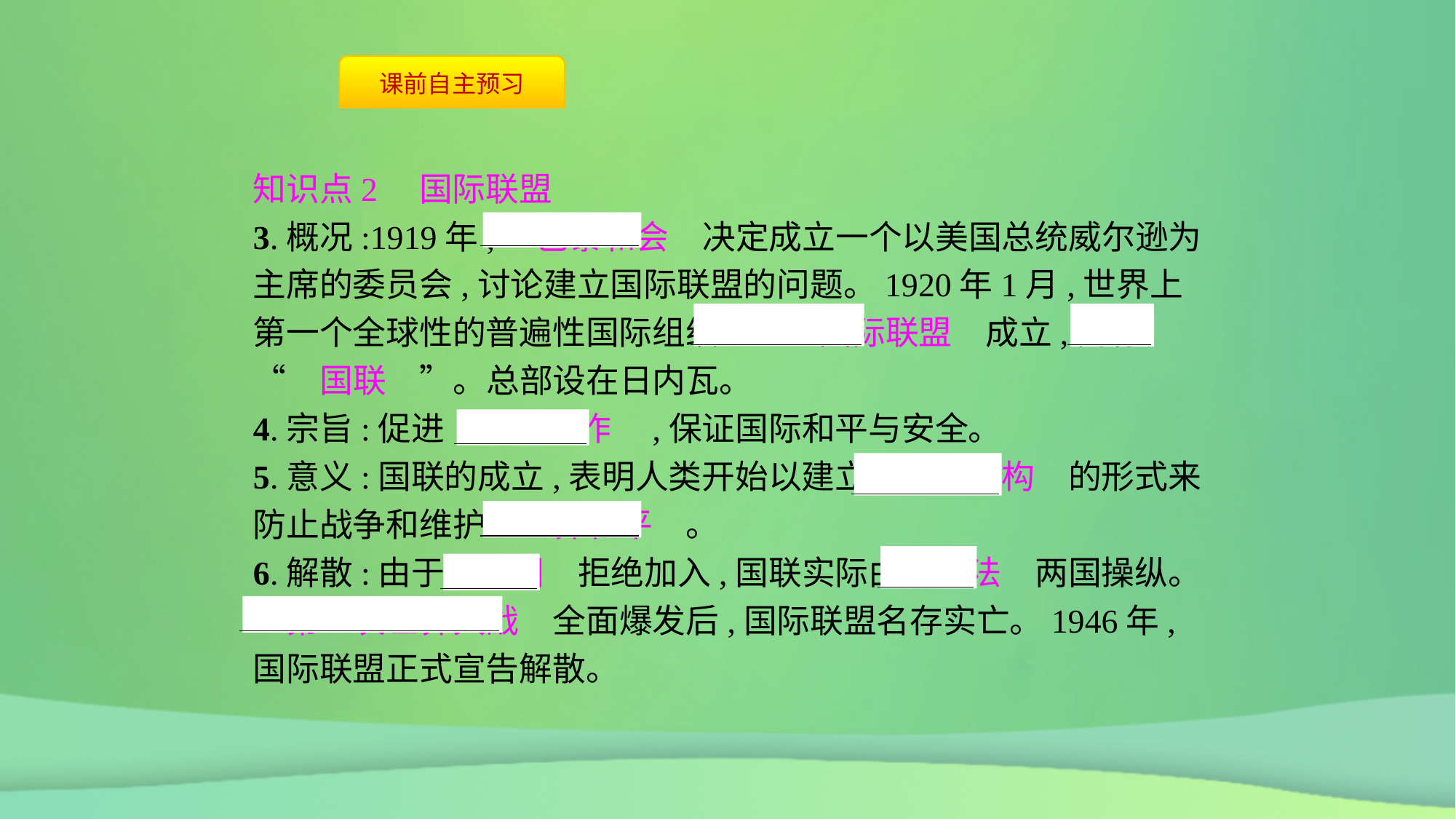

知识点2　国际联盟
3.概况:1919年,　巴黎和会　决定成立一个以美国总统威尔逊为主席的委员会,讨论建立国际联盟的问题。1920年1月,世界上第一个全球性的普遍性国际组织——　国际联盟　成立,简称“　国联　”。总部设在日内瓦。
4.宗旨:促进　国际合作　,保证国际和平与安全。
5.意义:国联的成立,表明人类开始以建立　国际机构　的形式来防止战争和维护　世界和平　。
6.解散:由于　美国　拒绝加入,国联实际由　英法　两国操纵。　第二次世界大战　全面爆发后,国际联盟名存实亡。1946年,国际联盟正式宣告解散。